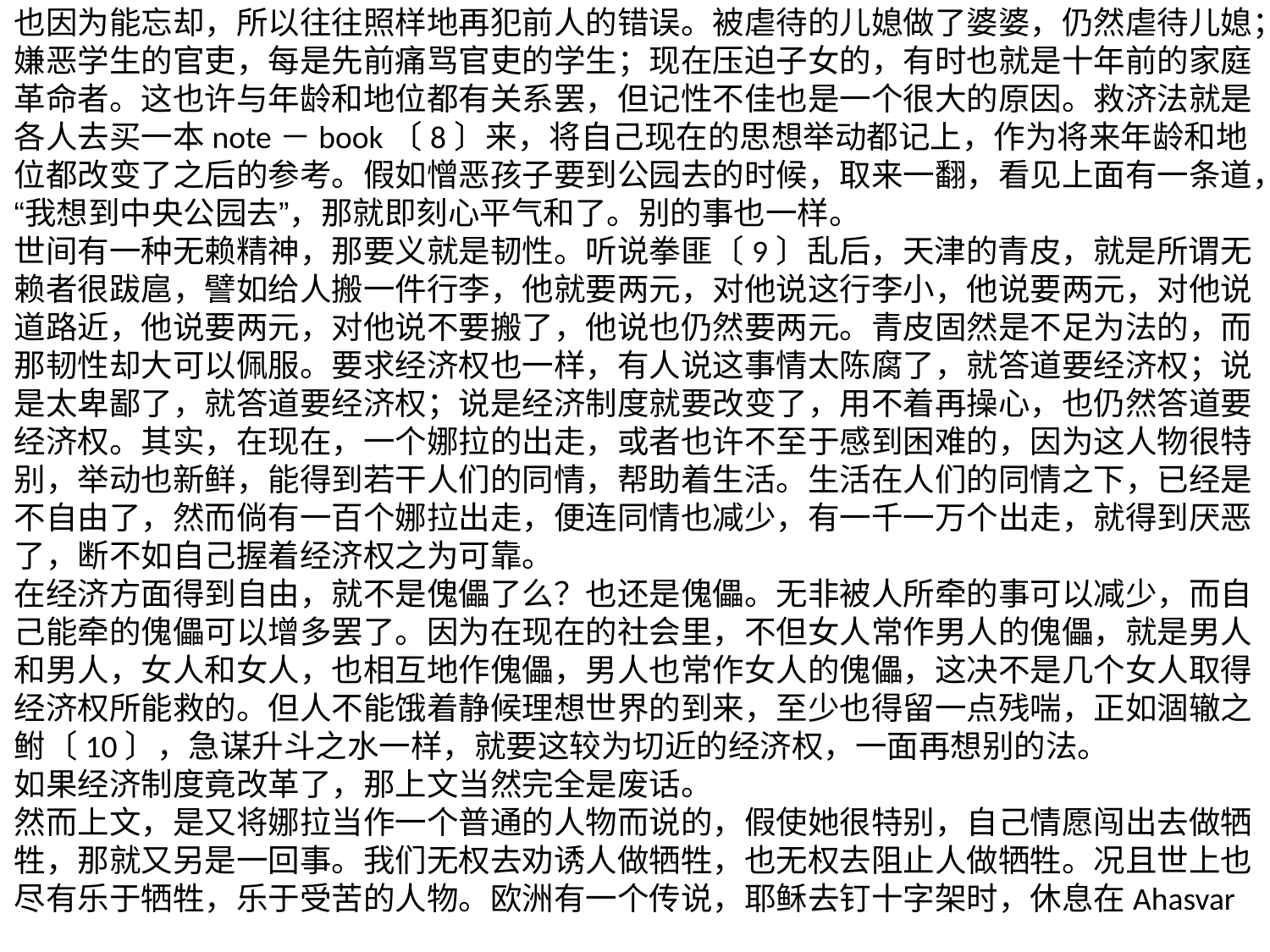

也因为能忘却，所以往往照样地再犯前人的错误。被虐待的儿媳做了婆婆，仍然虐待儿媳；嫌恶学生的官吏，每是先前痛骂官吏的学生；现在压迫子女的，有时也就是十年前的家庭革命者。这也许与年龄和地位都有关系罢，但记性不佳也是一个很大的原因。救济法就是各人去买一本note－book〔8〕来，将自己现在的思想举动都记上，作为将来年龄和地位都改变了之后的参考。假如憎恶孩子要到公园去的时候，取来一翻，看见上面有一条道，“我想到中央公园去”，那就即刻心平气和了。别的事也一样。
世间有一种无赖精神，那要义就是韧性。听说拳匪〔9〕乱后，天津的青皮，就是所谓无赖者很跋扈，譬如给人搬一件行李，他就要两元，对他说这行李小，他说要两元，对他说道路近，他说要两元，对他说不要搬了，他说也仍然要两元。青皮固然是不足为法的，而那韧性却大可以佩服。要求经济权也一样，有人说这事情太陈腐了，就答道要经济权；说是太卑鄙了，就答道要经济权；说是经济制度就要改变了，用不着再操心，也仍然答道要经济权。其实，在现在，一个娜拉的出走，或者也许不至于感到困难的，因为这人物很特别，举动也新鲜，能得到若干人们的同情，帮助着生活。生活在人们的同情之下，已经是不自由了，然而倘有一百个娜拉出走，便连同情也减少，有一千一万个出走，就得到厌恶了，断不如自己握着经济权之为可靠。
在经济方面得到自由，就不是傀儡了么？也还是傀儡。无非被人所牵的事可以减少，而自己能牵的傀儡可以增多罢了。因为在现在的社会里，不但女人常作男人的傀儡，就是男人和男人，女人和女人，也相互地作傀儡，男人也常作女人的傀儡，这决不是几个女人取得经济权所能救的。但人不能饿着静候理想世界的到来，至少也得留一点残喘，正如涸辙之鲋〔10〕，急谋升斗之水一样，就要这较为切近的经济权，一面再想别的法。
如果经济制度竟改革了，那上文当然完全是废话。
然而上文，是又将娜拉当作一个普通的人物而说的，假使她很特别，自己情愿闯出去做牺牲，那就又另是一回事。我们无权去劝诱人做牺牲，也无权去阻止人做牺牲。况且世上也尽有乐于牺牲，乐于受苦的人物。欧洲有一个传说，耶稣去钉十字架时，休息在Ahasvar